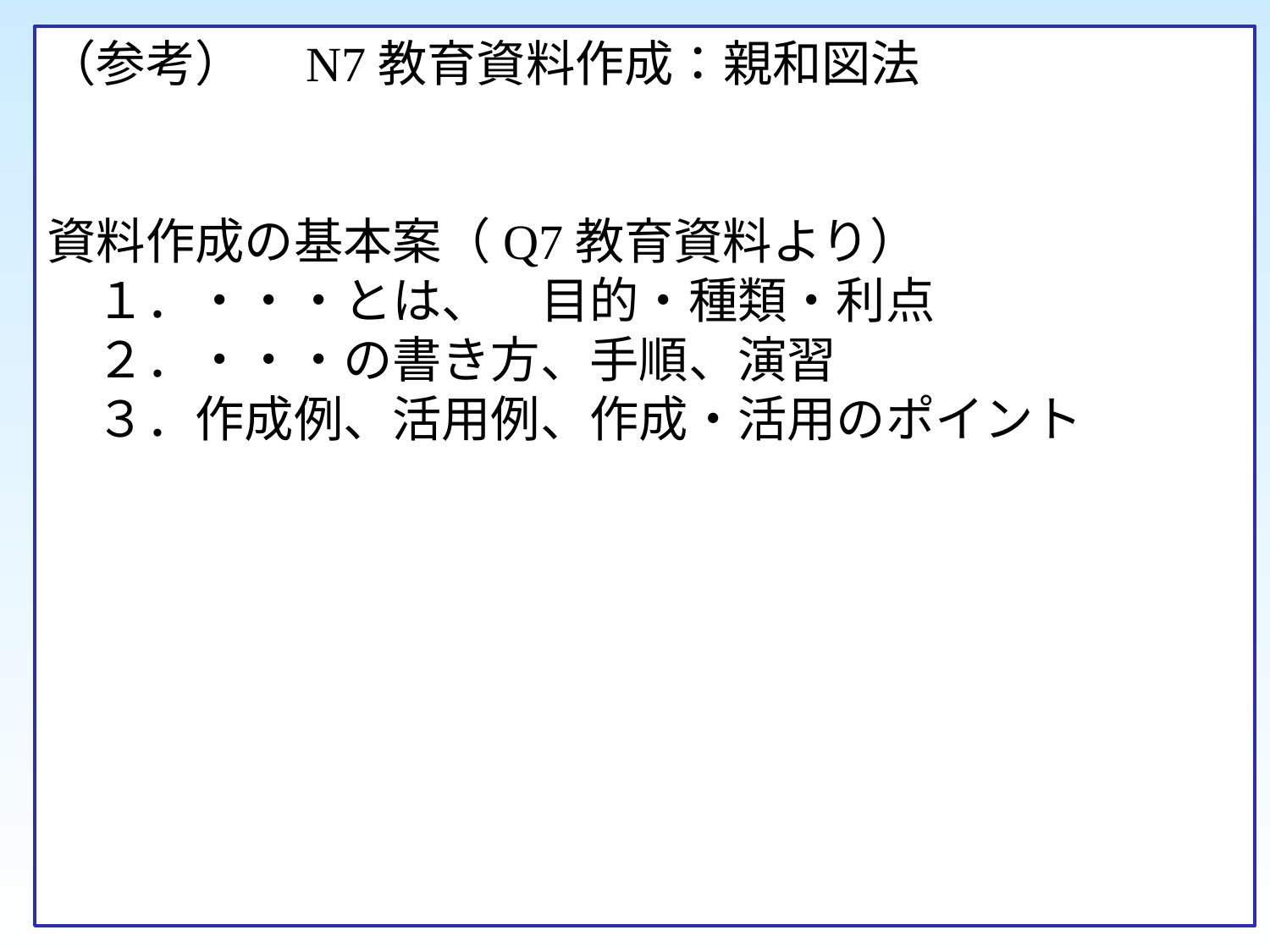

（参考）　N7教育資料作成：親和図法

資料作成の基本案（Q7教育資料より）
　１．・・・とは、　目的・種類・利点
　２．・・・の書き方、手順、演習
　３．作成例、活用例、作成・活用のポイント